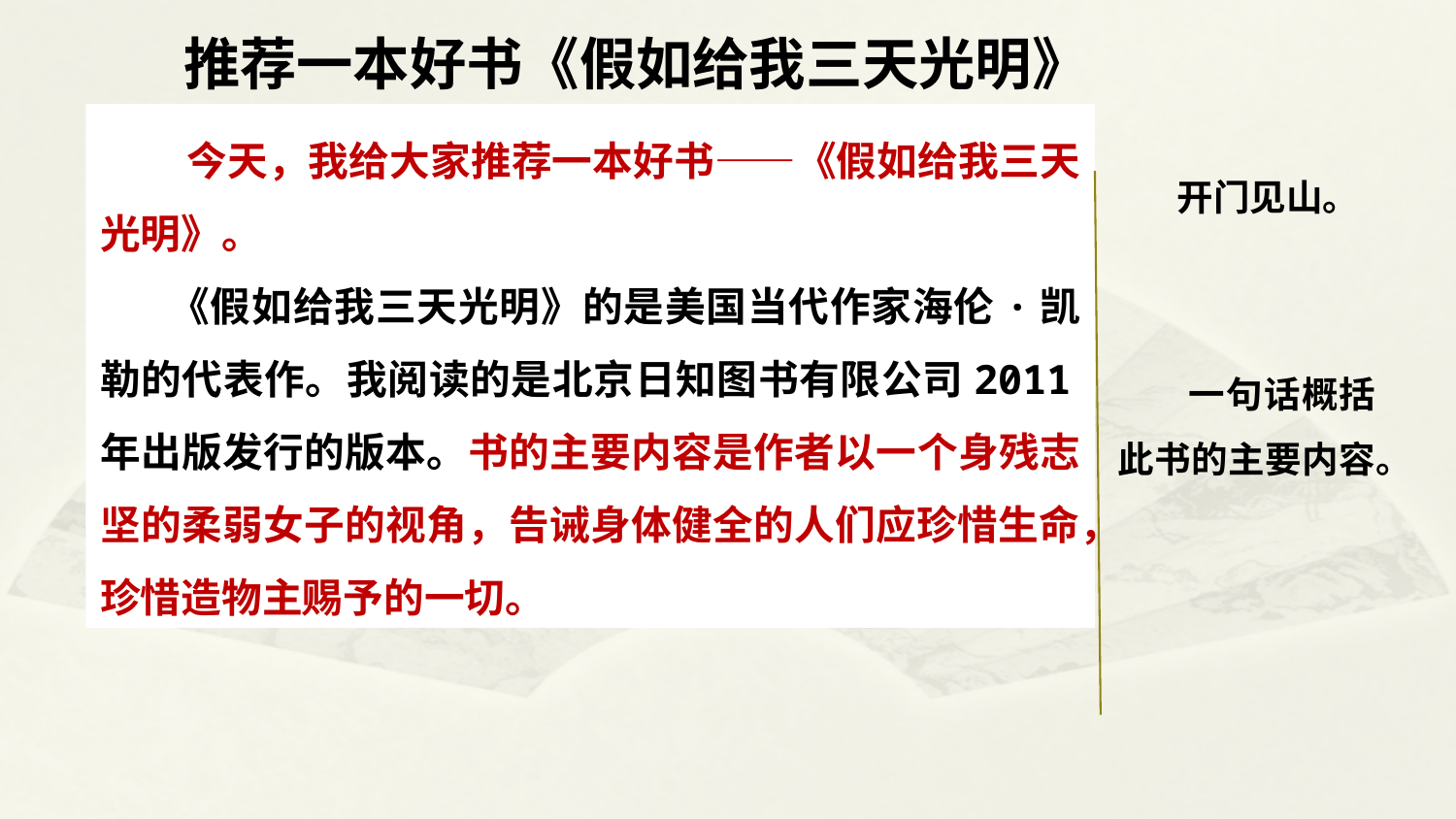

推荐一本好书《假如给我三天光明》
   今天，我给大家推荐一本好书——《假如给我三天光明》。
 《假如给我三天光明》的是美国当代作家海伦·凯勒的代表作。我阅读的是北京日知图书有限公司2011年出版发行的版本。书的主要内容是作者以一个身残志坚的柔弱女子的视角，告诫身体健全的人们应珍惜生命，珍惜造物主赐予的一切。
 开门见山。

  一句话概括此书的主要内容。